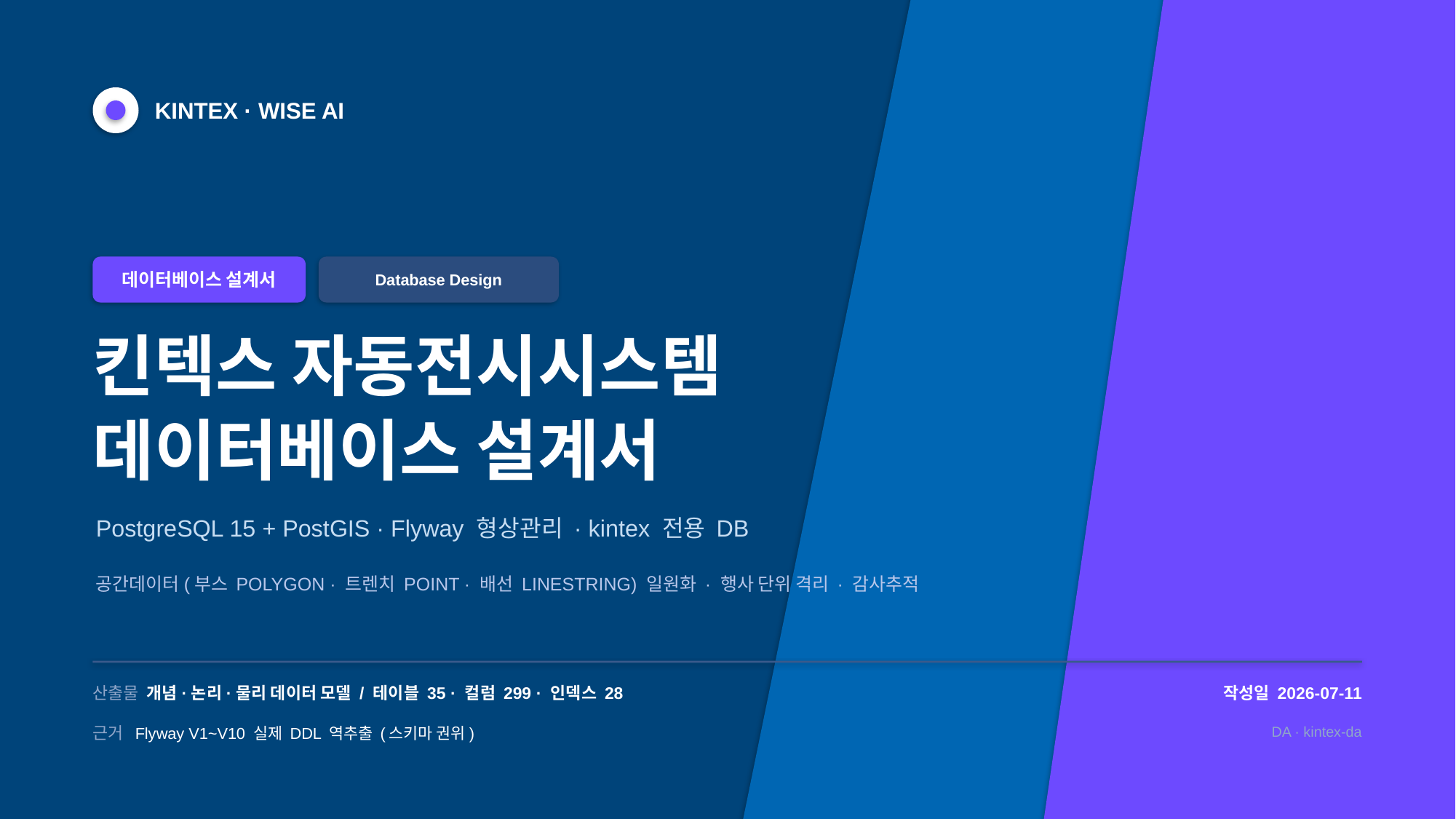

KINTEX · WISE AI

데이터베이스 설계서

Database Design
킨텍스 자동전시시스템
데이터베이스 설계서
PostgreSQL 15 + PostGIS · Flyway 형상관리 · kintex 전용 DB
공간데이터(부스 POLYGON · 트렌치 POINT · 배선 LINESTRING) 일원화 · 행사 단위 격리 · 감사추적

산출물  개념·논리·물리 데이터 모델 / 테이블 35 · 컬럼 299 · 인덱스 28
작성일 2026-07-11
근거  Flyway V1~V10 실제 DDL 역추출 (스키마 권위)
DA · kintex-da